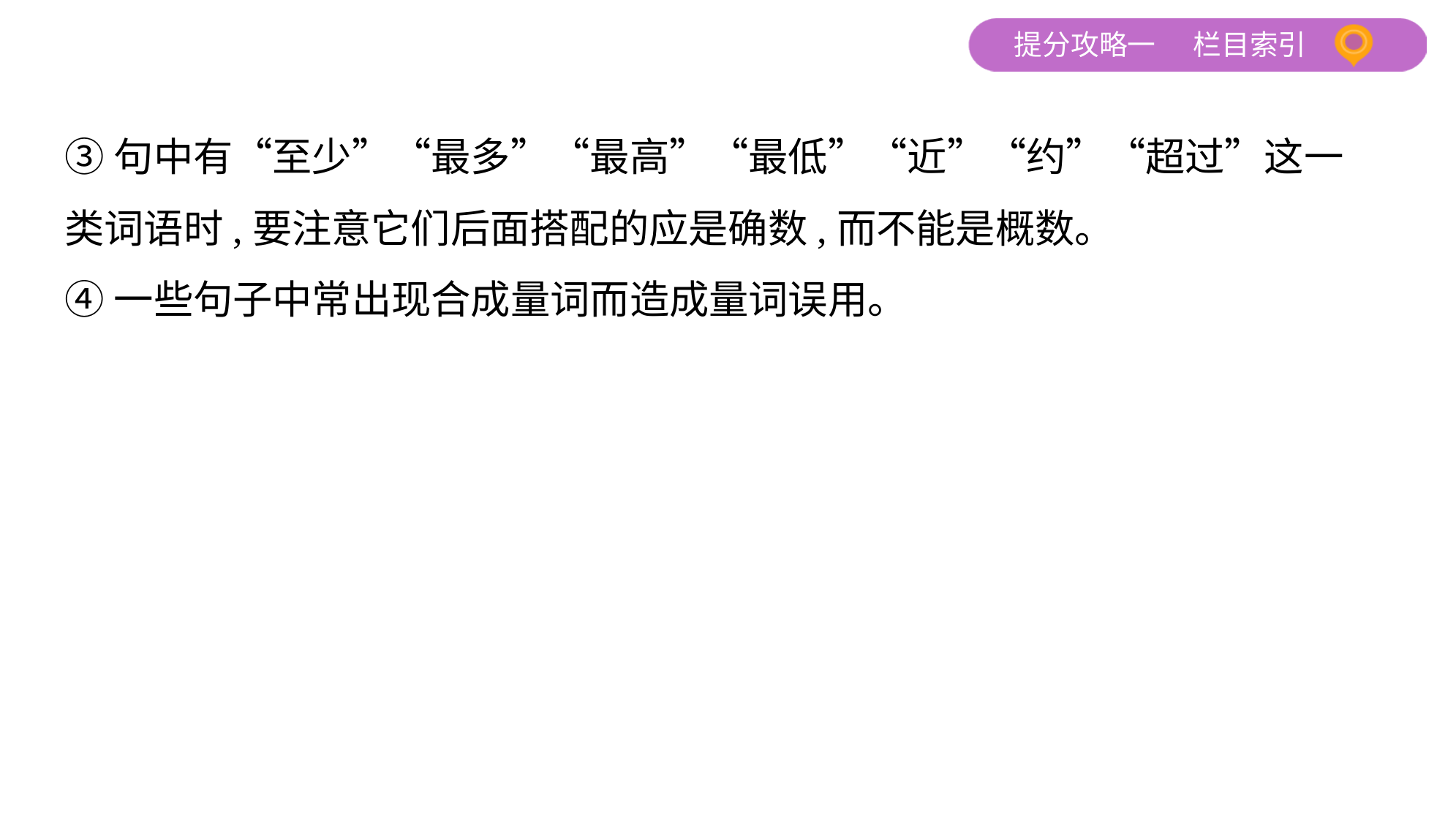

③句中有“至少”“最多”“最高”“最低”“近”“约”“超过”这一
类词语时,要注意它们后面搭配的应是确数,而不能是概数。
④一些句子中常出现合成量词而造成量词误用。